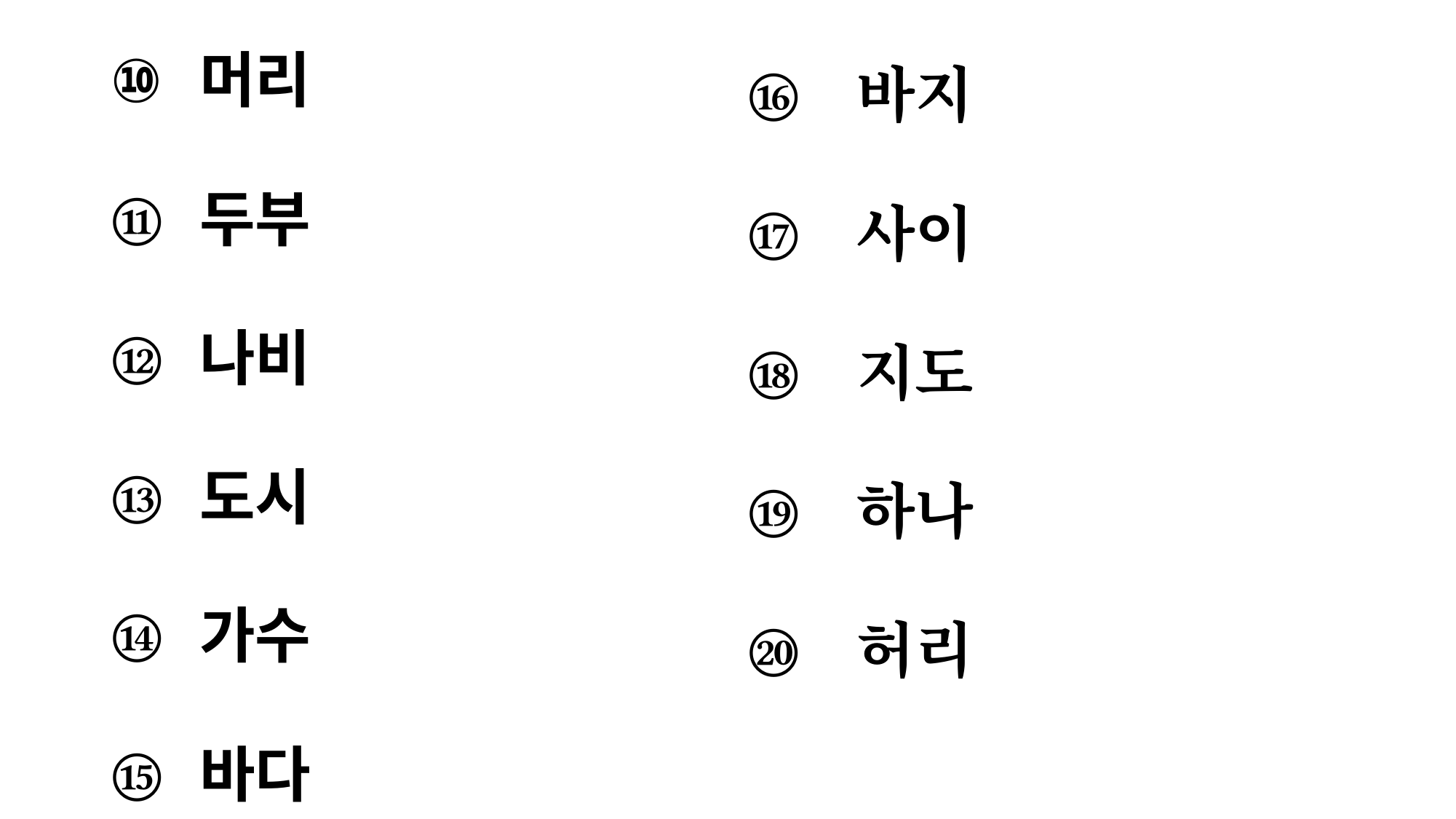

머리
두부
나비
도시
가수
바다

바지
사이
지도
하나
허리